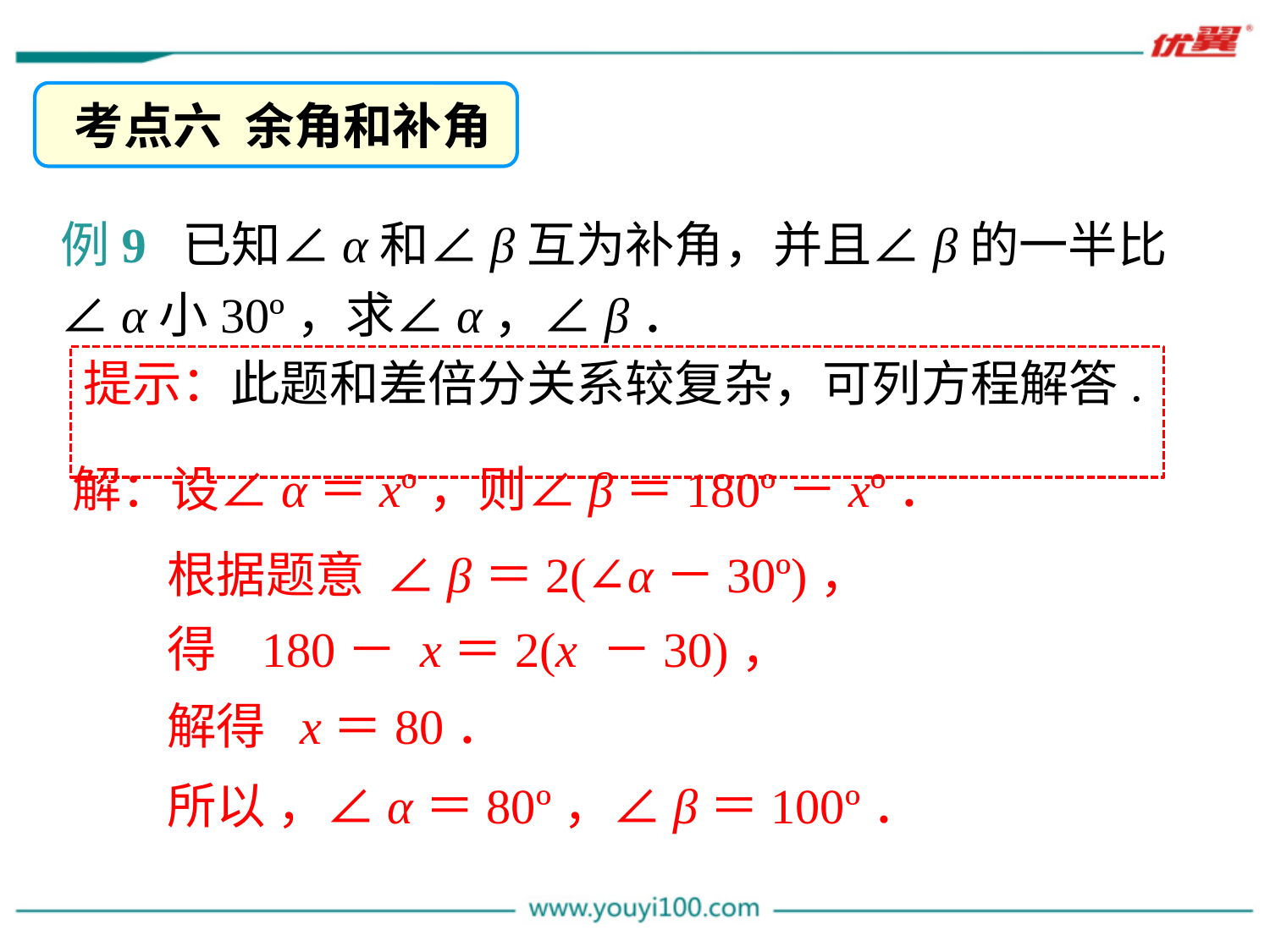

考点六  余角和补角
例9  已知∠α和∠β互为补角，并且∠β的一半比∠α小30º，求∠α，∠β．
提示：此题和差倍分关系较复杂，可列方程解答.
解：设∠α＝xº，则∠β＝180º－xº．
根据题意  ∠β＝2(∠α－30º)，
得   180－ x＝2(x －30)，
解得  x＝80．
所以 ，∠α＝80º，∠β＝100º．